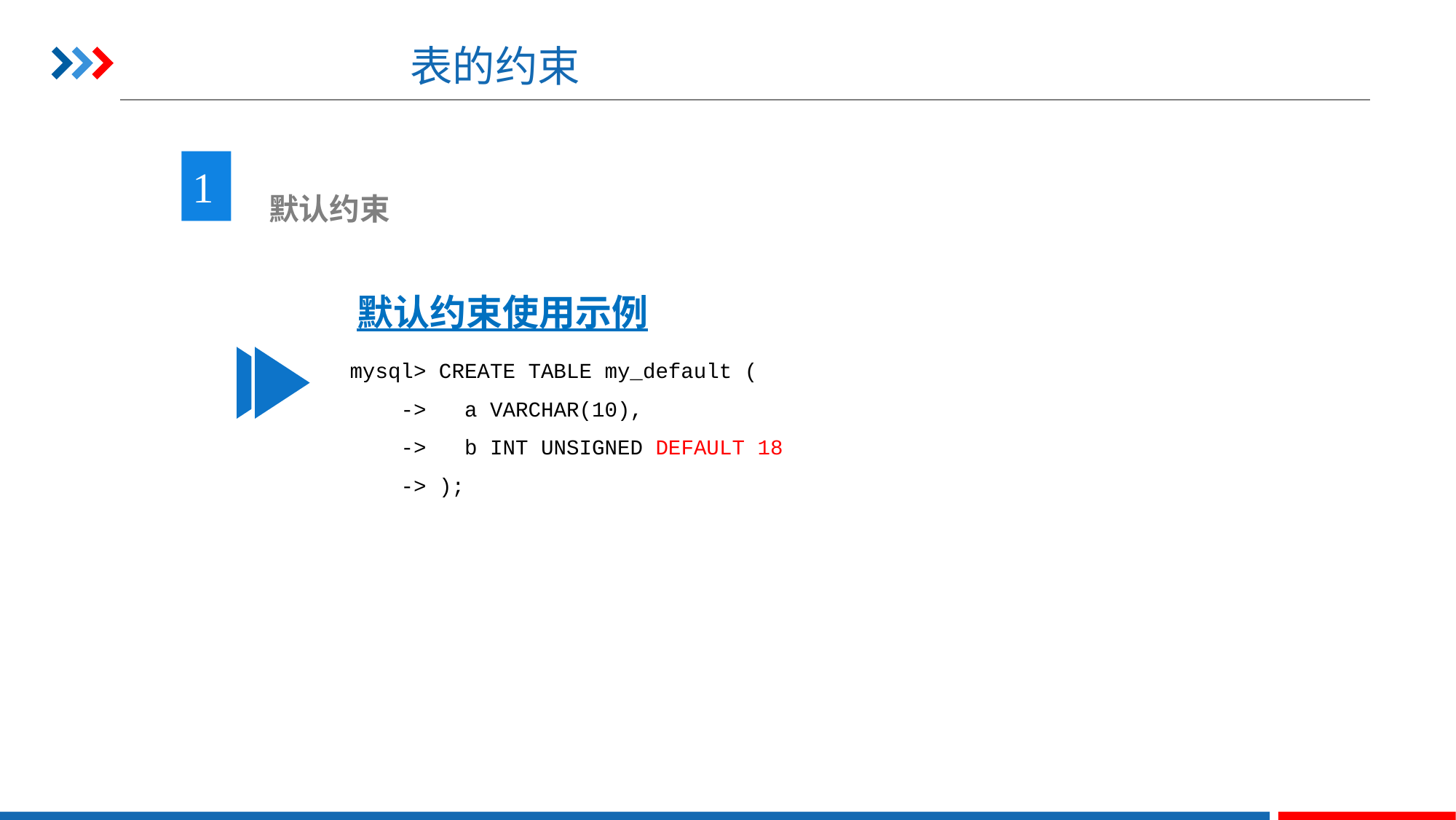

# 表的约束

1
  默认约束
默认约束使用示例
mysql> CREATE TABLE my_default (
    ->   a VARCHAR(10),
    ->   b INT UNSIGNED DEFAULT 18
    -> );